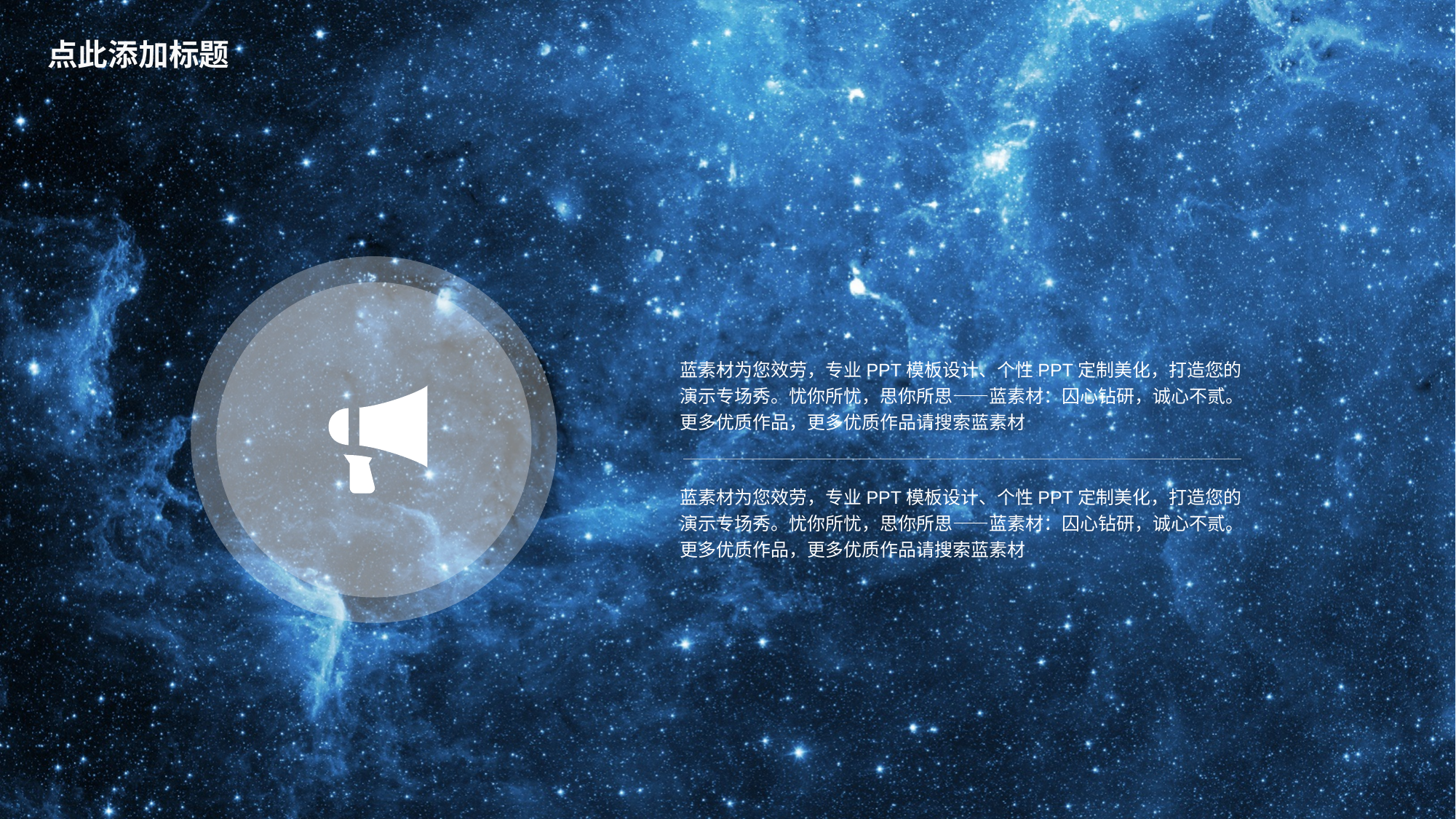

点此添加标题

蓝素材为您效劳，专业PPT模板设计、个性PPT定制美化，打造您的演示专场秀。忧你所忧，思你所思——蓝素材：囚心钻研，诚心不贰。更多优质作品，更多优质作品请搜索蓝素材

蓝素材为您效劳，专业PPT模板设计、个性PPT定制美化，打造您的演示专场秀。忧你所忧，思你所思——蓝素材：囚心钻研，诚心不贰。更多优质作品，更多优质作品请搜索蓝素材